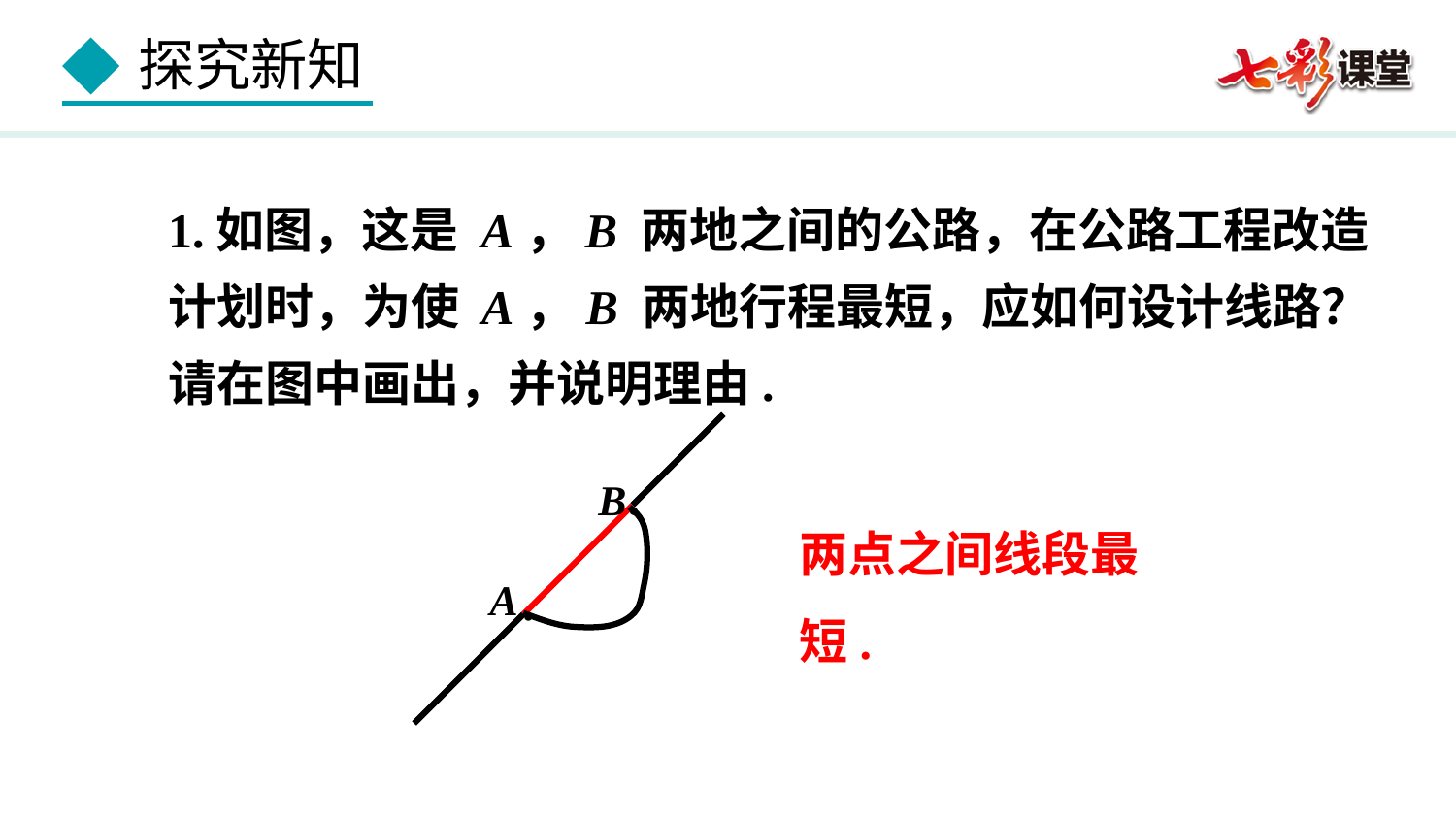

1.如图，这是 A，B 两地之间的公路，在公路工程改造计划时，为使 A，B 两地行程最短，应如何设计线路？请在图中画出，并说明理由.

.
A
B

两点之间线段最短.

.